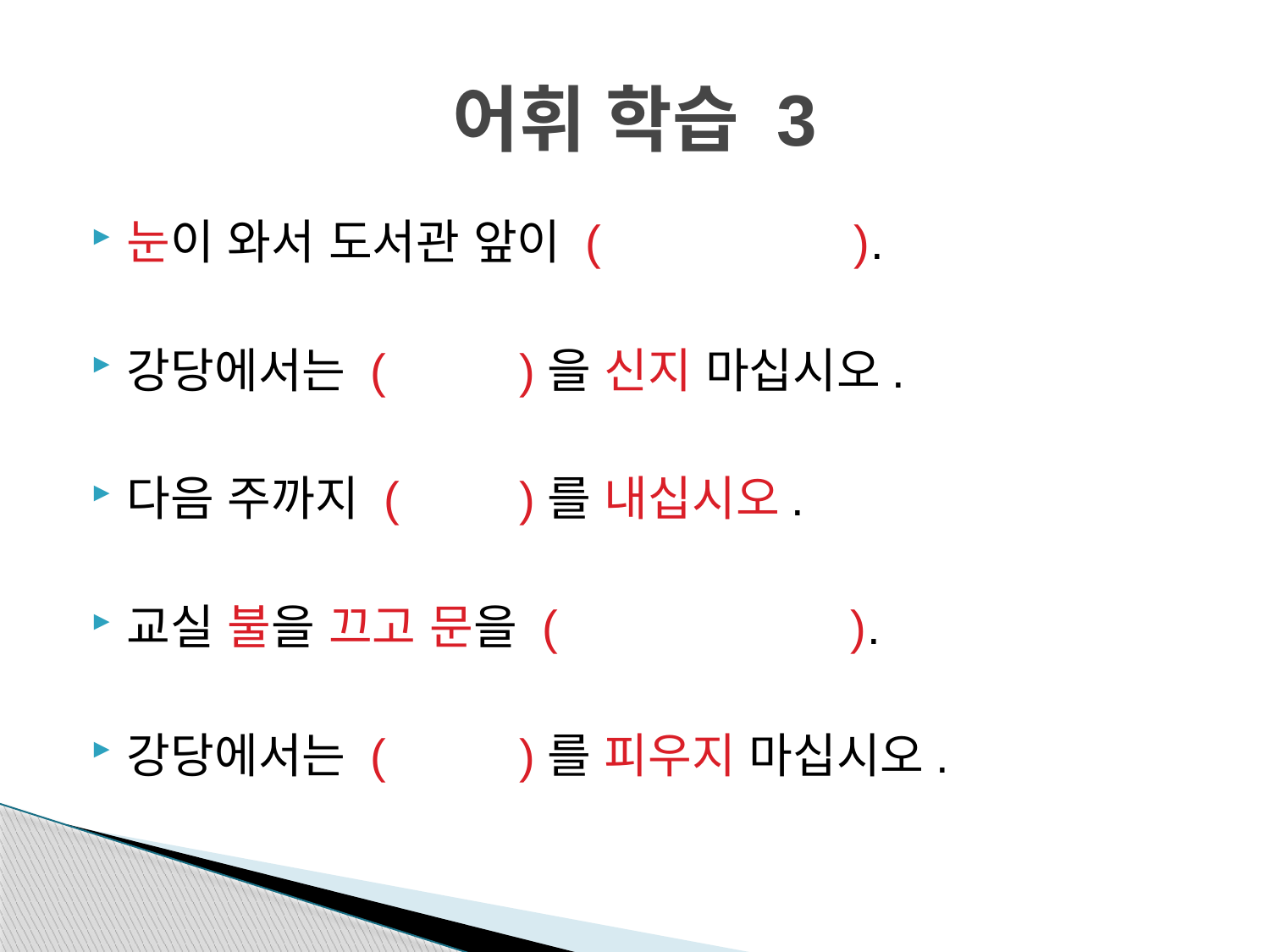

# 어휘 학습 3
눈이 와서 도서관 앞이 (                   ).

강당에서는 (          )을 신지 마십시오.

다음 주까지 (         )를 내십시오.

교실 불을 끄고 문을 (                      ).

강당에서는 (          )를 피우지 마십시오.